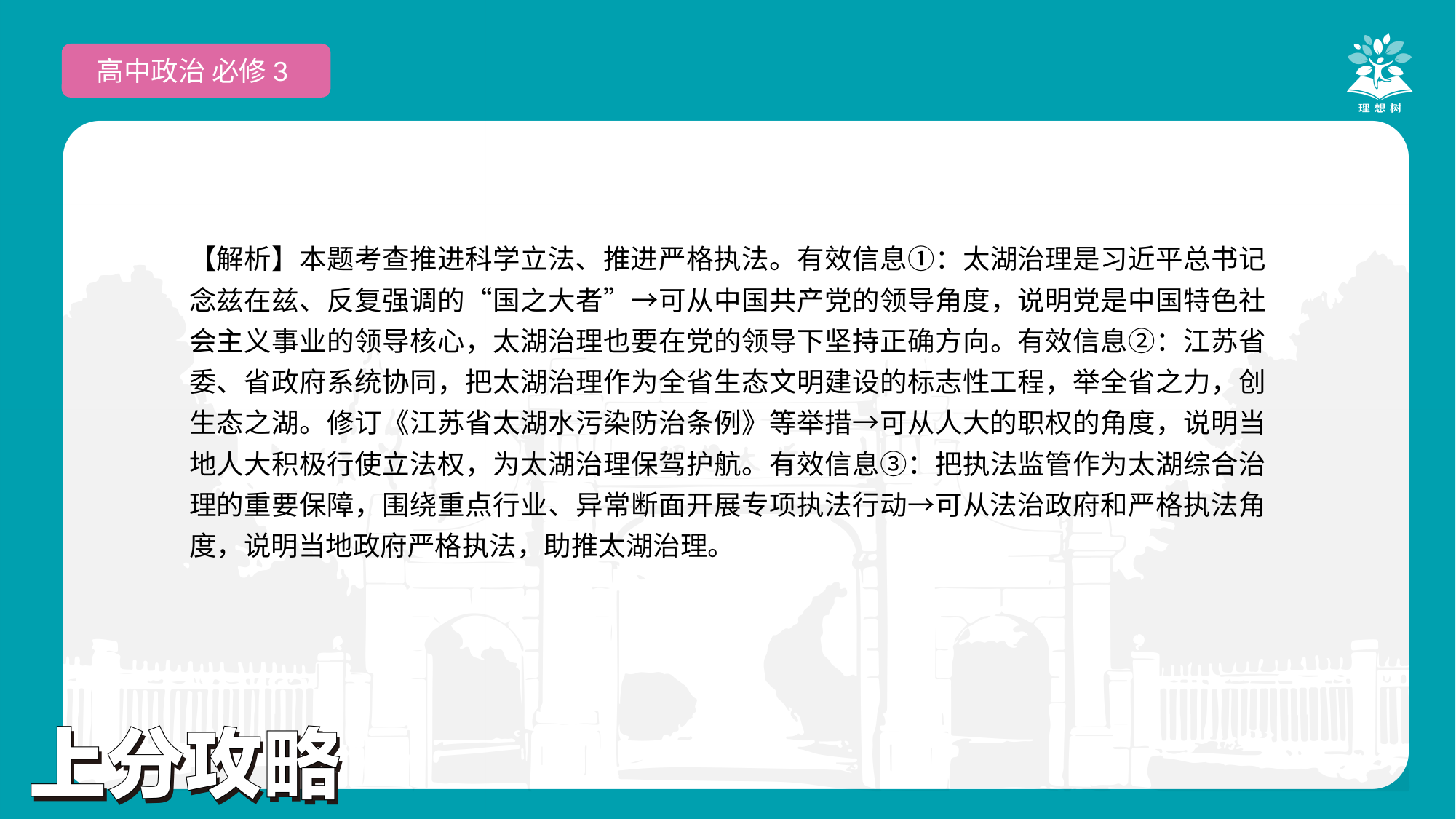

高中政治 必修3
【解析】本题考查推进科学立法、推进严格执法。有效信息①：太湖治理是习近平总书记念兹在兹、反复强调的“国之大者”→可从中国共产党的领导角度，说明党是中国特色社会主义事业的领导核心，太湖治理也要在党的领导下坚持正确方向。有效信息②：江苏省委、省政府系统协同，把太湖治理作为全省生态文明建设的标志性工程，举全省之力，创生态之湖。修订《江苏省太湖水污染防治条例》等举措→可从人大的职权的角度，说明当地人大积极行使立法权，为太湖治理保驾护航。有效信息③：把执法监管作为太湖综合治理的重要保障，围绕重点行业、异常断面开展专项执法行动→可从法治政府和严格执法角度，说明当地政府严格执法，助推太湖治理。